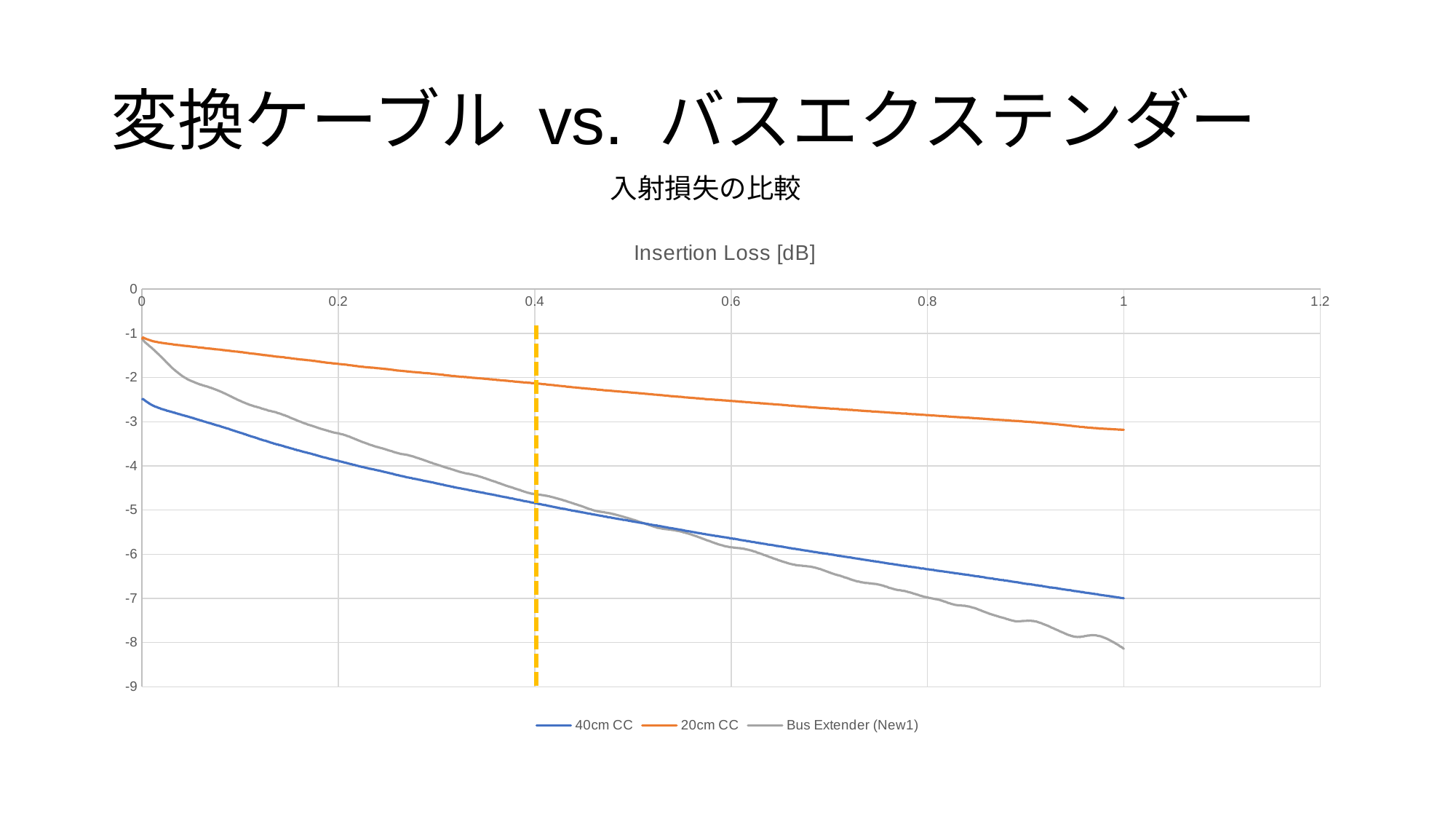

# 変換ケーブル vs. バスエクステンダー
入射損失の比較

### Chart: Insertion Loss [dB]

| Category | 40cm CC | 20cm CC | Bus Extender (New1) |
|---|---|---|---|